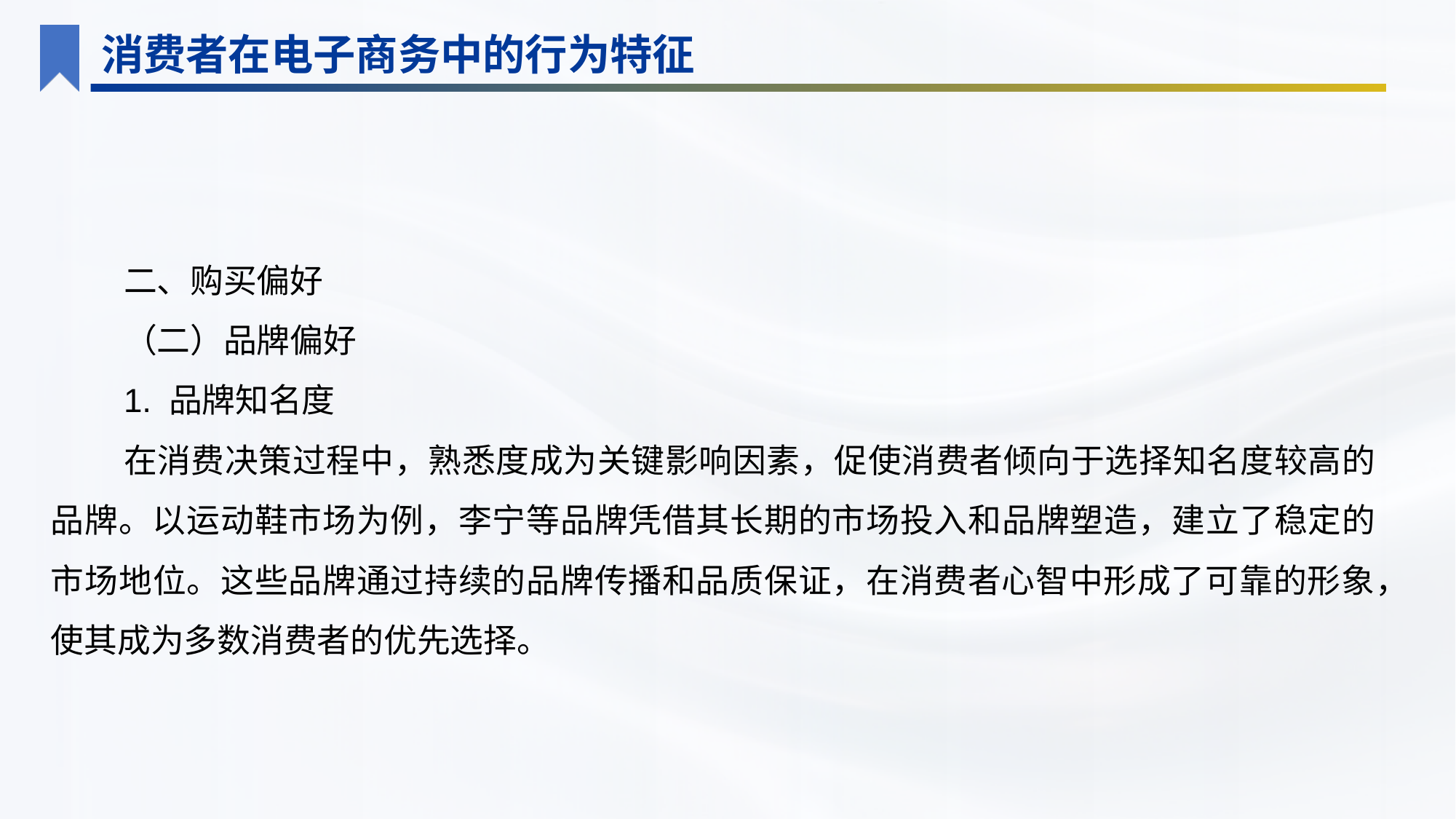

消费者在电子商务中的行为特征
二、购买偏好
（二）品牌偏好
1. 品牌知名度
在消费决策过程中，熟悉度成为关键影响因素，促使消费者倾向于选择知名度较高的品牌。以运动鞋市场为例，李宁等品牌凭借其长期的市场投入和品牌塑造，建立了稳定的市场地位。这些品牌通过持续的品牌传播和品质保证，在消费者心智中形成了可靠的形象，使其成为多数消费者的优先选择。